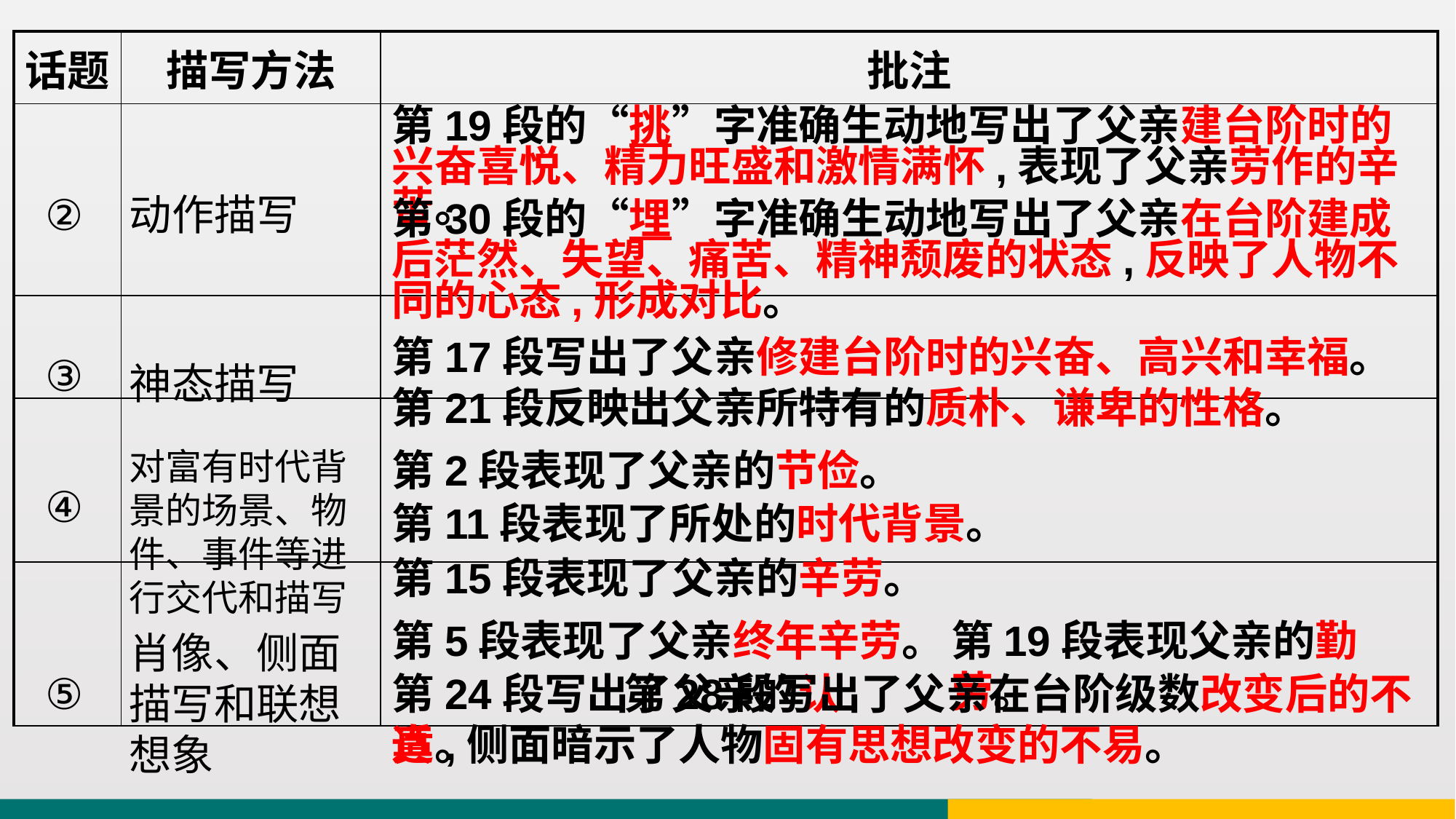

| 话题 | 描写方法 | 批注 |
| --- | --- | --- |
|  |  |  |
|  |  |  |
|  |  |  |
|  |  |  |
第19段的“挑”字准确生动地写出了父亲建台阶时的兴奋喜悦、精力旺盛和激情满怀,表现了父亲劳作的辛苦。
②
动作描写
第30段的“埋”字准确生动地写出了父亲在台阶建成后茫然、失望、痛苦、精神颓废的状态,反映了人物不同的心态,形成对比。
第17段写出了父亲修建台阶时的兴奋、高兴和幸福。
③
神态描写
第21段反映出父亲所特有的质朴、谦卑的性格。
对富有时代背景的场景、物件、事件等进行交代和描写
第2段表现了父亲的节俭。
④
第11段表现了所处的时代背景。
第15段表现了父亲的辛劳。
第5段表现了父亲终年辛劳。
第19段表现父亲的勤劳。
肖像、侧面描写和联想想象
⑤
                       第28段写出了父亲在台阶级数改变后的不适,侧面暗示了人物固有思想改变的不易。
第24段写出了父亲的认真。